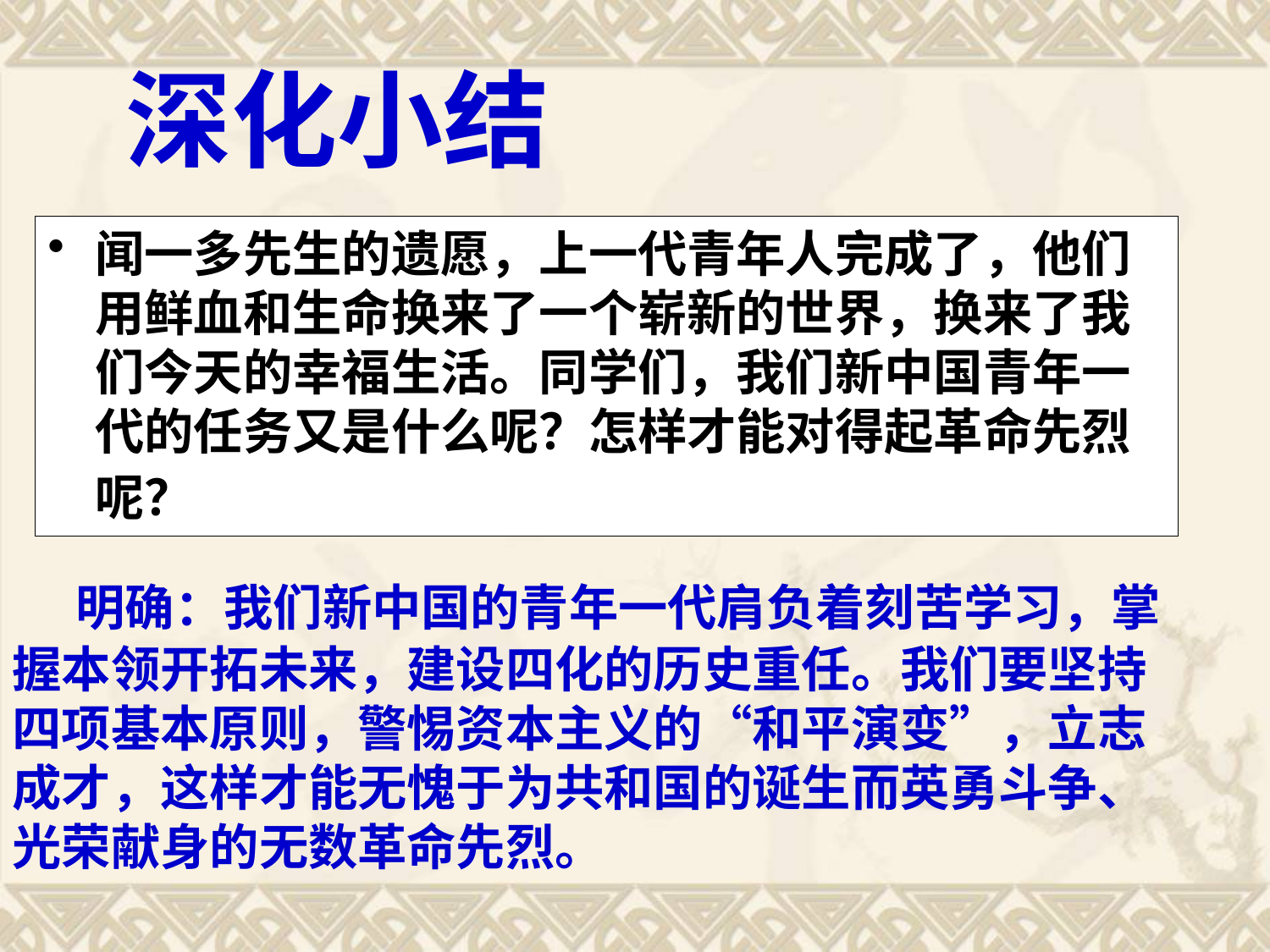

# 深化小结
闻一多先生的遗愿，上一代青年人完成了，他们用鲜血和生命换来了一个崭新的世界，换来了我们今天的幸福生活。同学们，我们新中国青年一代的任务又是什么呢？怎样才能对得起革命先烈呢？
　明确：我们新中国的青年一代肩负着刻苦学习，掌握本领开拓未来，建设四化的历史重任。我们要坚持四项基本原则，警惕资本主义的“和平演变”，立志成才，这样才能无愧于为共和国的诞生而英勇斗争、光荣献身的无数革命先烈。